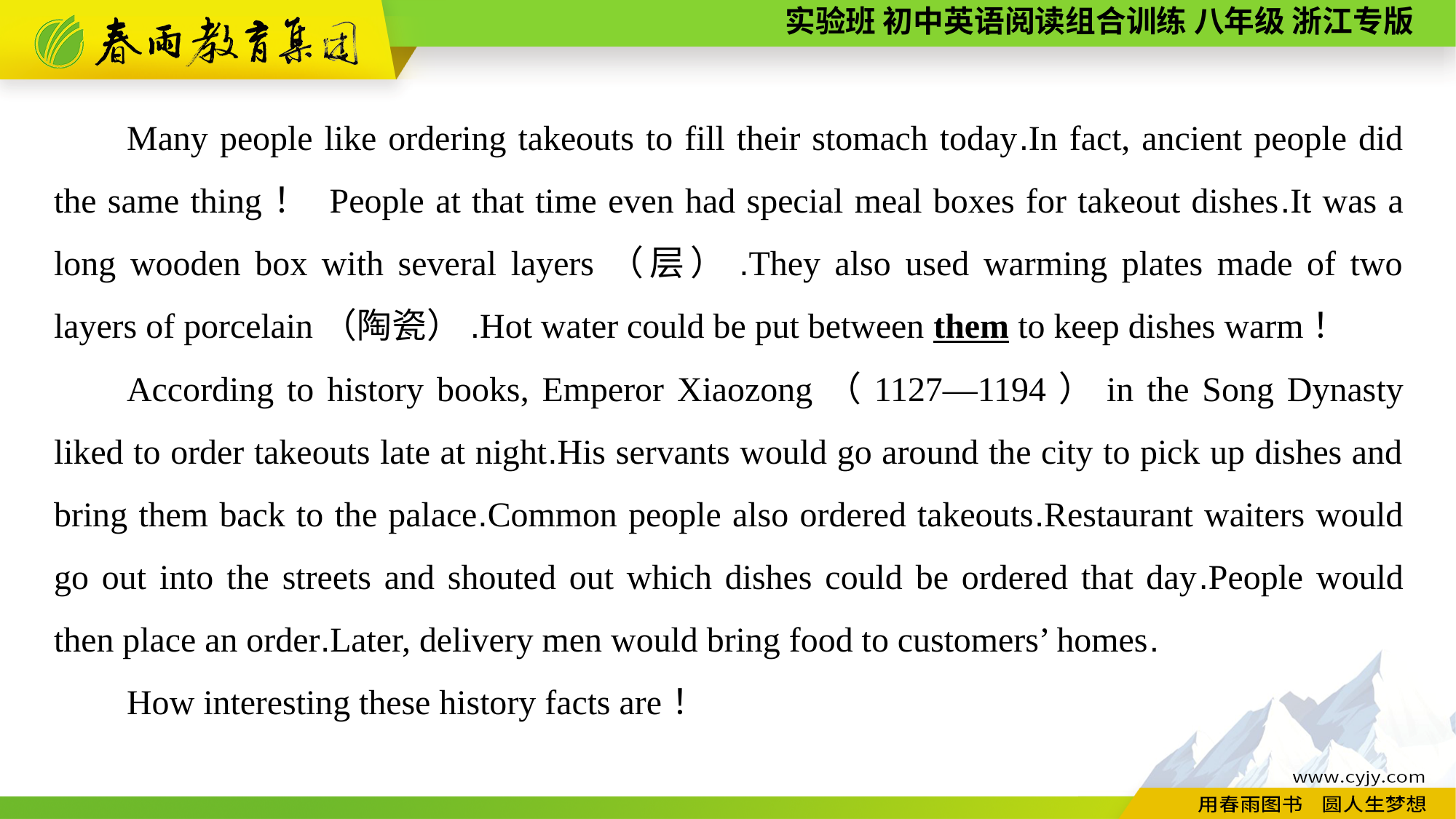

Many people like ordering takeouts to fill their stomach today.In fact, ancient people did the same thing！ People at that time even had special meal boxes for takeout dishes.It was a long wooden box with several layers（层）.They also used warming plates made of two layers of porcelain（陶瓷）.Hot water could be put between them to keep dishes warm！
According to history books, Emperor Xiaozong（1127—1194）in the Song Dynasty liked to order takeouts late at night.His servants would go around the city to pick up dishes and bring them back to the palace.Common people also ordered takeouts.Restaurant waiters would go out into the streets and shouted out which dishes could be ordered that day.People would then place an order.Later, delivery men would bring food to customers’ homes.
How interesting these history facts are！